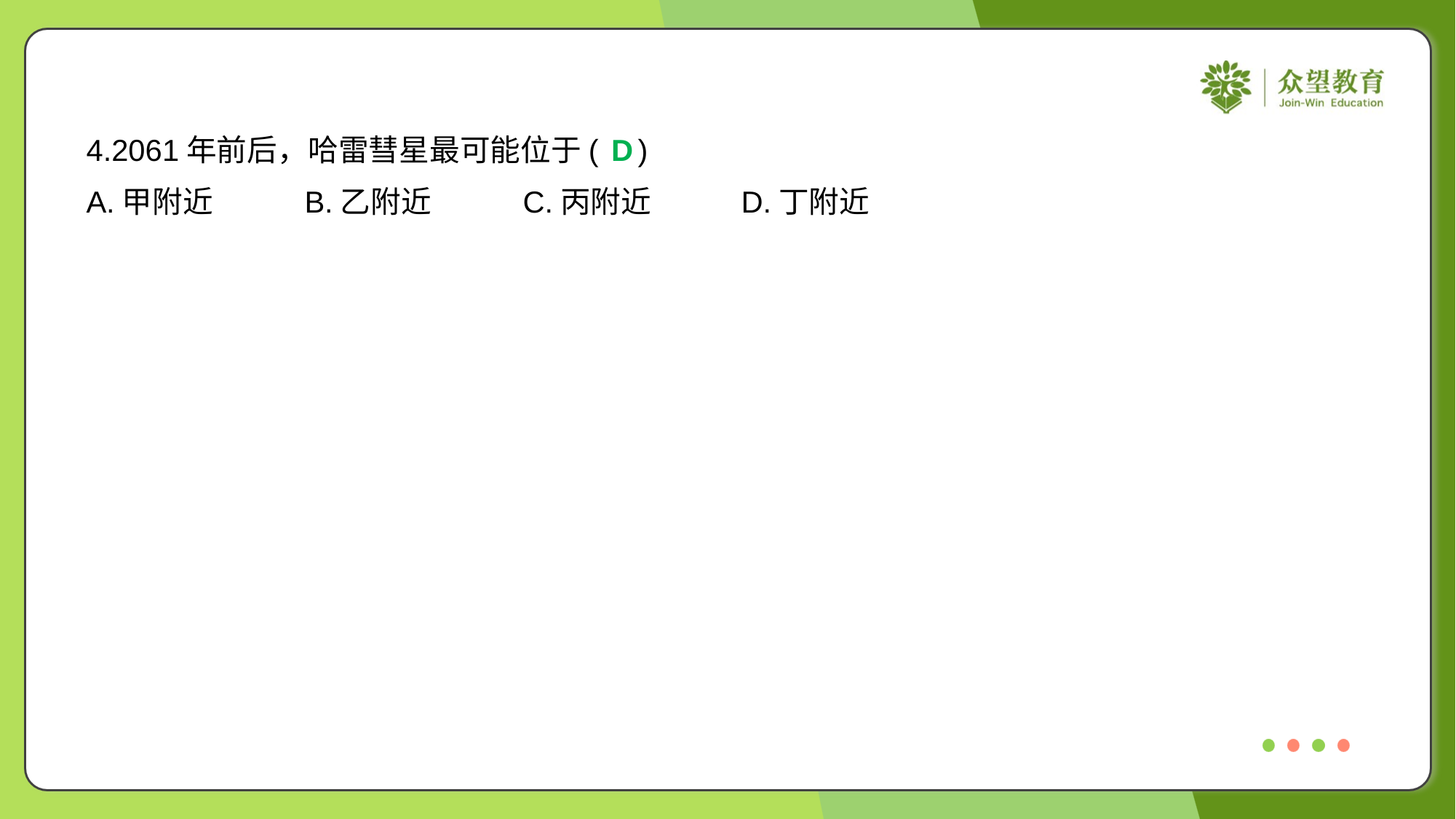

4.2061年前后，哈雷彗星最可能位于(     )
D
A.甲附近	B.乙附近	C.丙附近	D.丁附近